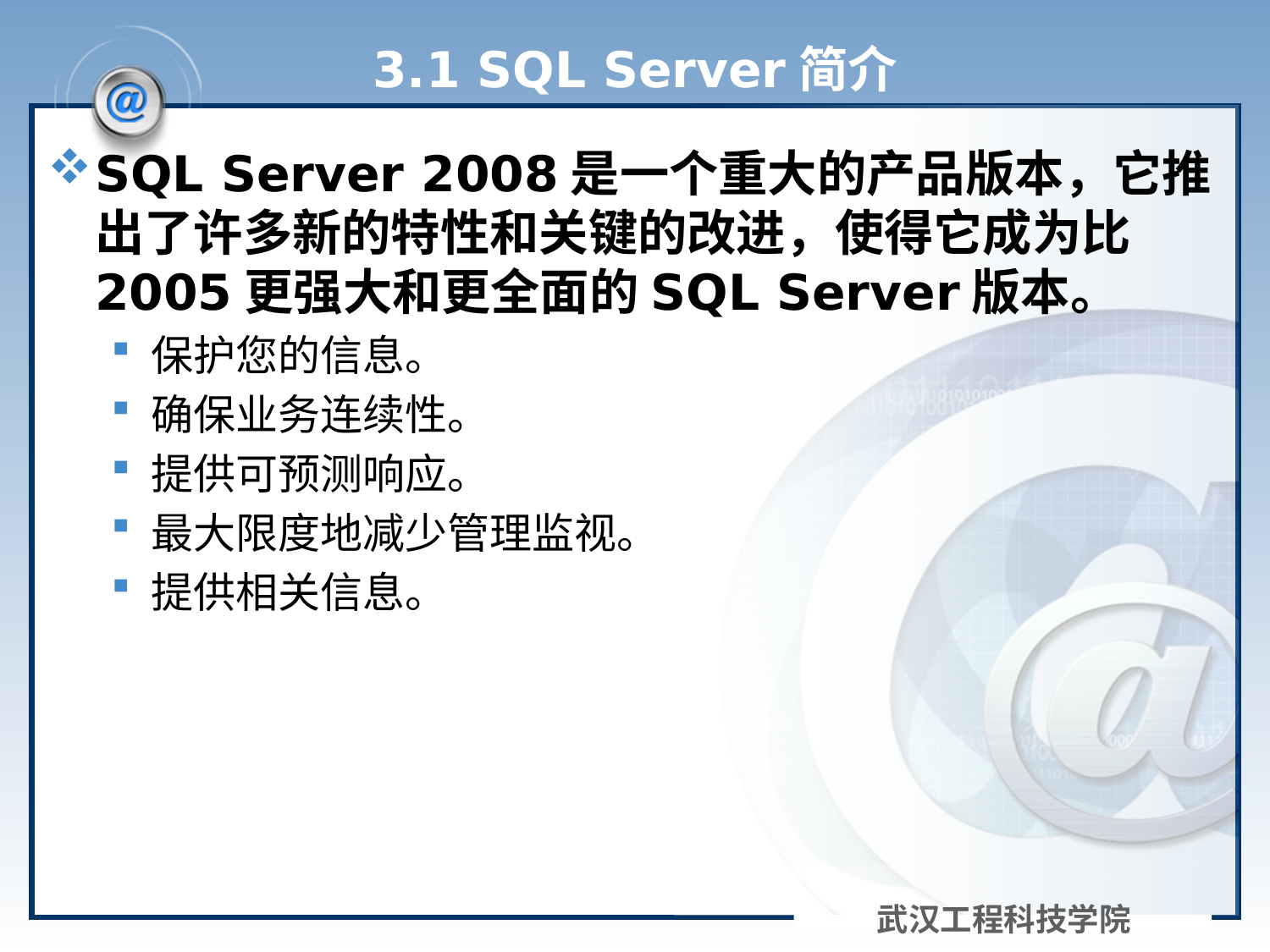

# 3.1 SQL Server简介
SQL Server 2008是一个重大的产品版本，它推出了许多新的特性和关键的改进，使得它成为比2005更强大和更全面的SQL Server版本。
保护您的信息。
确保业务连续性。
提供可预测响应。
最大限度地减少管理监视。
提供相关信息。
武汉工程科技学院